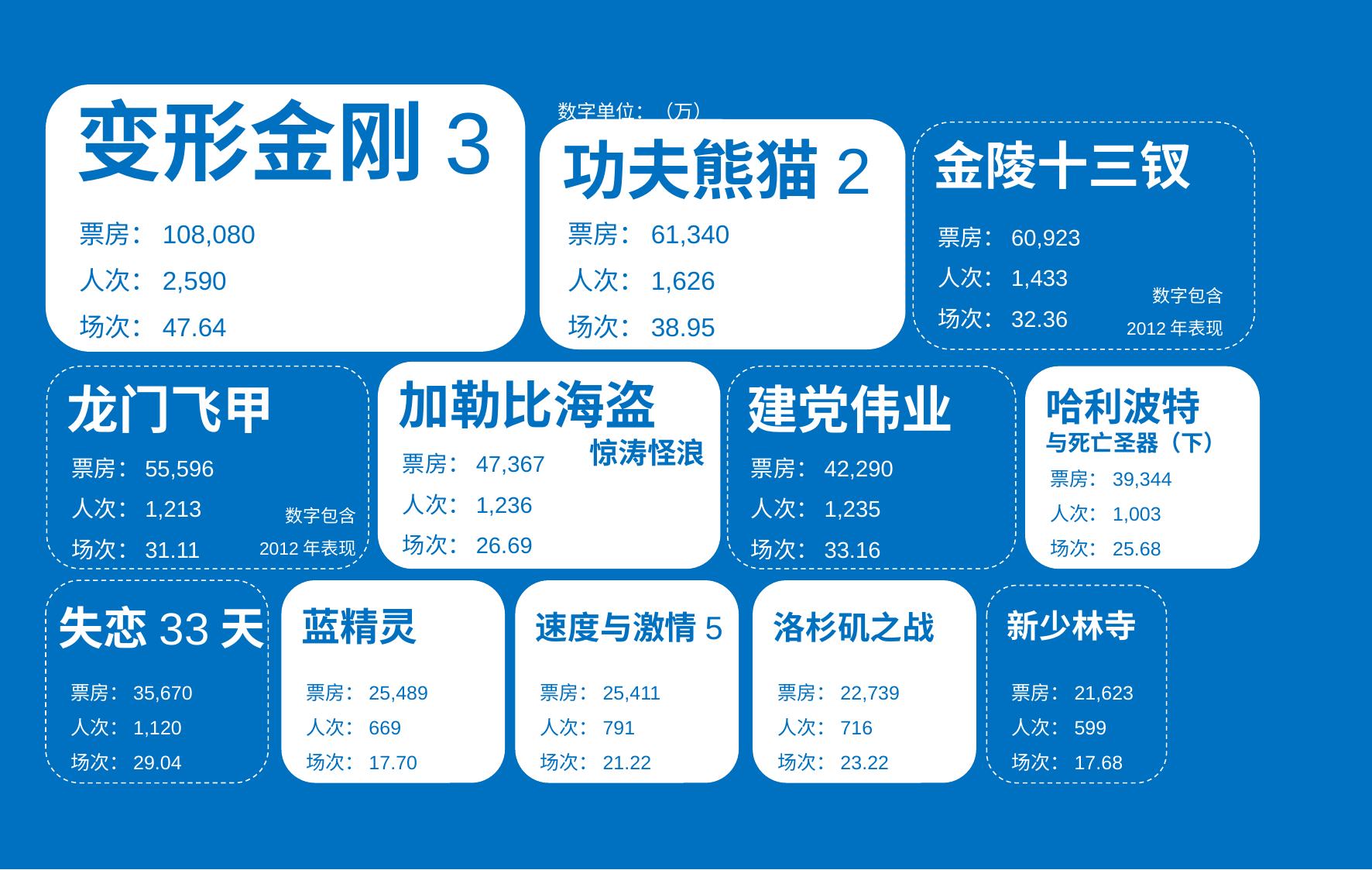

数字单位：（万）

变形金刚3

功夫熊猫2
金陵十三钗
票房：108,080
人次：2,590
场次：47.64
票房：61,340
人次：1,626
场次：38.95
票房：60,923
人次：1,433
场次：32.36
数字包含
2012年表现

加勒比海盗
惊涛怪浪
票房：47,367
人次：1,236
场次：26.69

龙门飞甲
票房：55,596
人次：1,213
场次：31.11
数字包含
2012年表现

建党伟业
票房：42,290
人次：1,235
场次：33.16

哈利波特
与死亡圣器（下）
票房：39,344
人次：1,003
场次：25.68

蓝精灵
票房：25,489
人次：669
场次：17.70

速度与激情5
票房：25,411
人次：791
场次：21.22

洛杉矶之战
票房：22,739
人次：716
场次：23.22

新少林寺
票房：21,623
人次：599
场次：17.68
失恋33天
票房：35,670
人次：1,120
场次：29.04